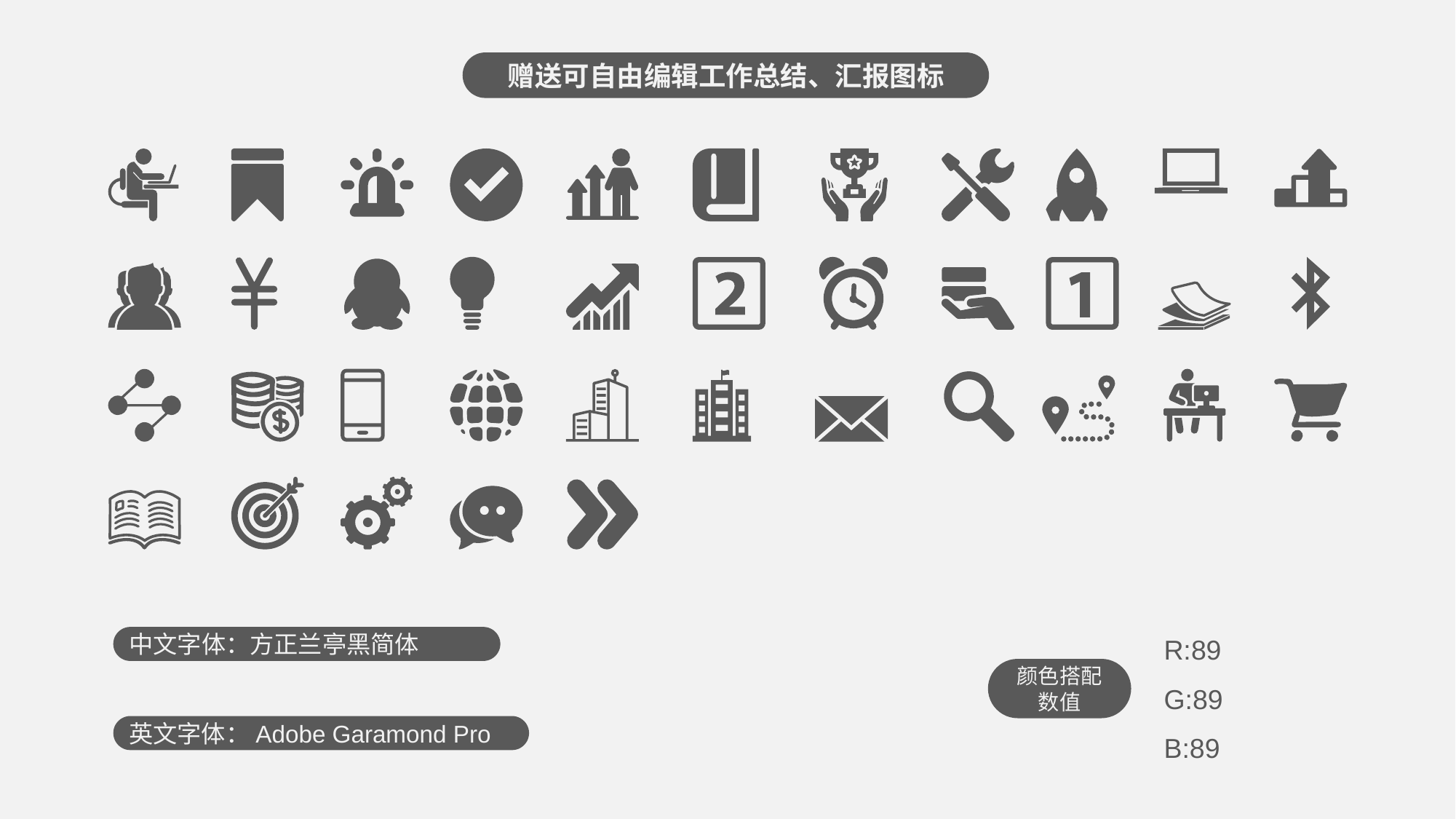

赠送可自由编辑工作总结、汇报图标

R:89
G:89
B:89
中文字体：方正兰亭黑简体
颜色搭配数值
英文字体：Adobe Garamond Pro